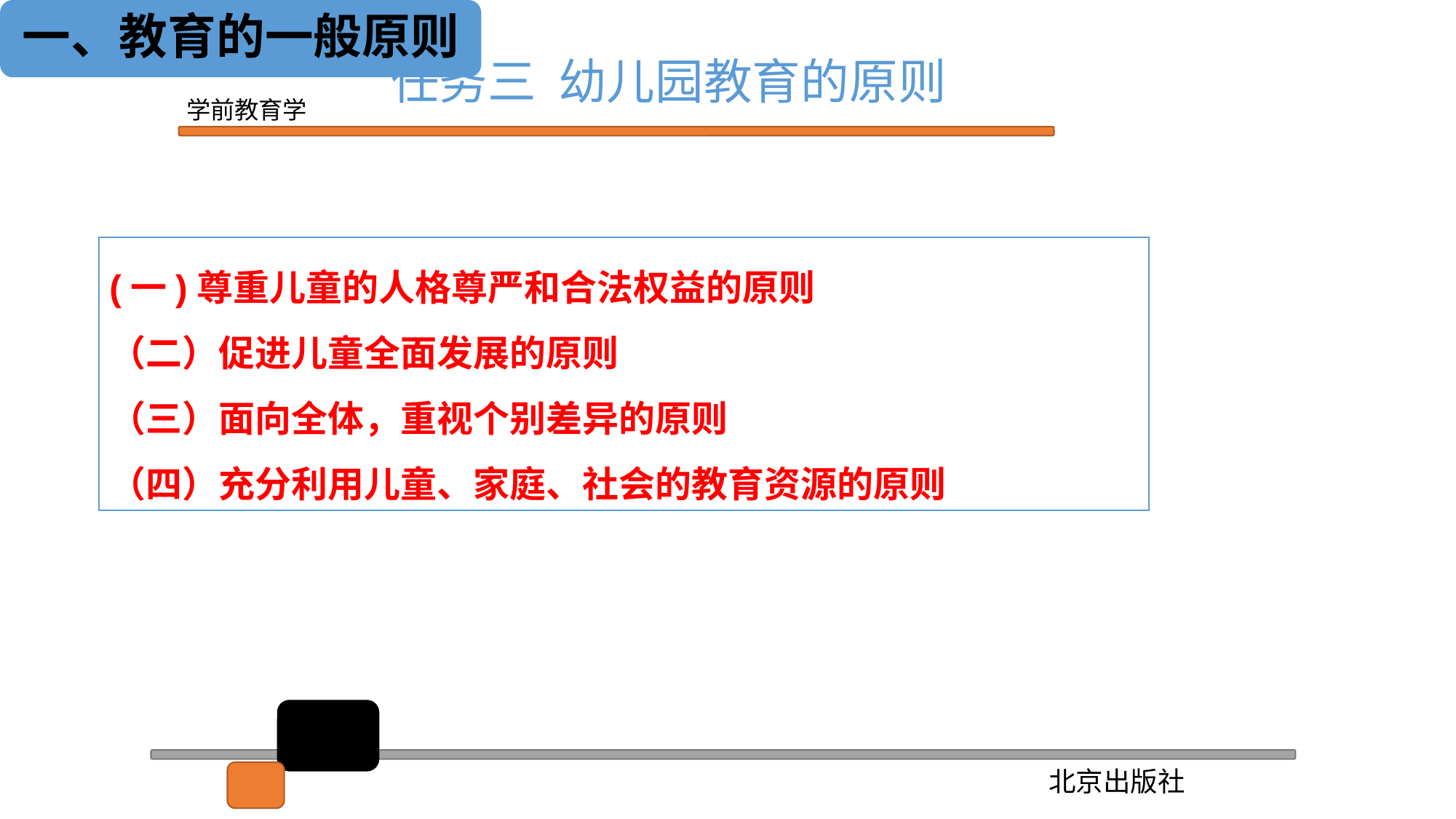

任务三  幼儿园教育的原则
一、教育的一般原则
(一)尊重儿童的人格尊严和合法权益的原则
（二）促进儿童全面发展的原则
（三）面向全体，重视个别差异的原则
（四）充分利用儿童、家庭、社会的教育资源的原则